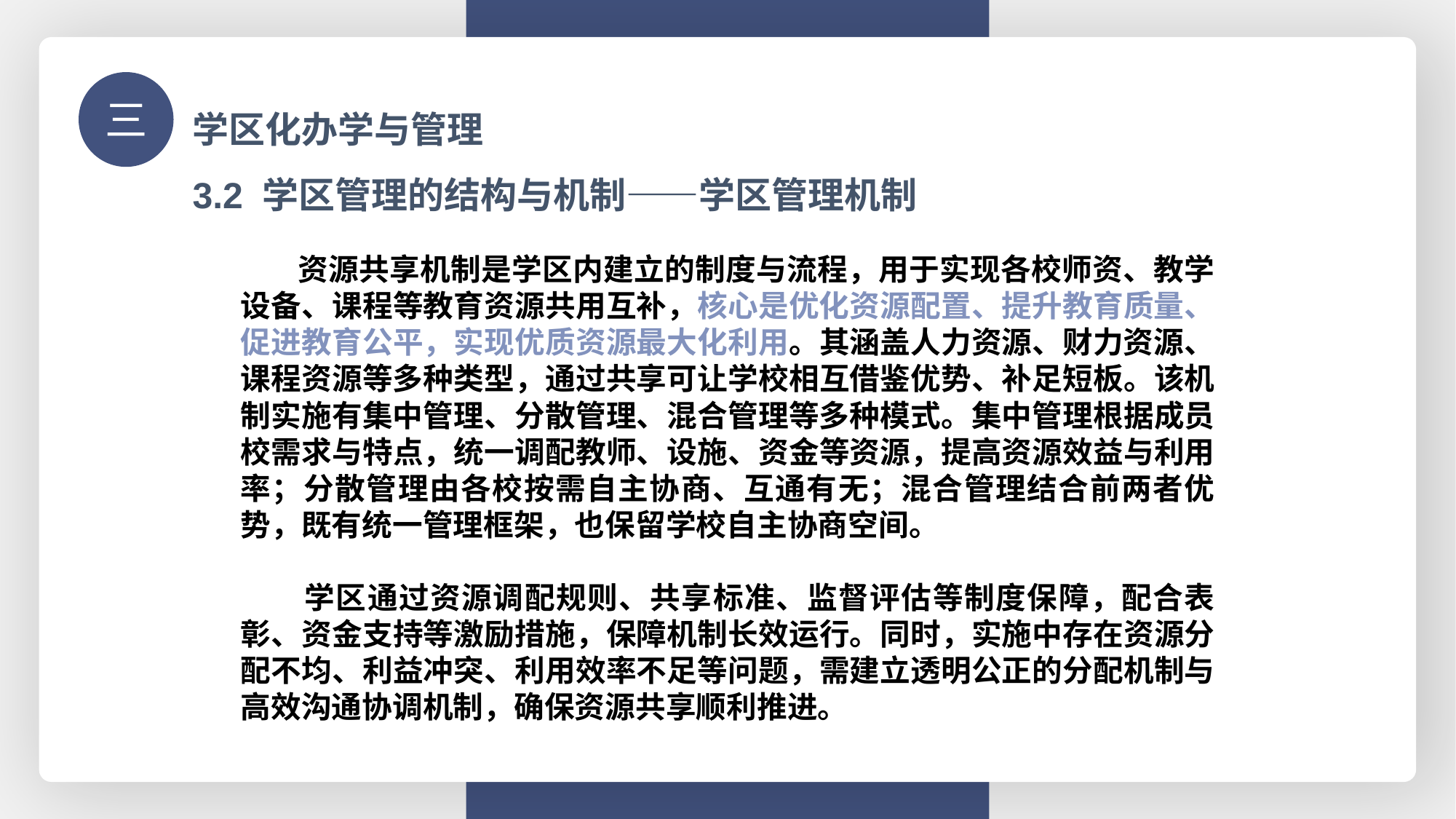

学区化办学与管理
三
3.2 学区管理的结构与机制——学区管理机制
       资源共享机制是学区内建立的制度与流程，用于实现各校师资、教学设备、课程等教育资源共用互补，核心是优化资源配置、提升教育质量、促进教育公平，实现优质资源最大化利用。其涵盖人力资源、财力资源、课程资源等多种类型，通过共享可让学校相互借鉴优势、补足短板。该机制实施有集中管理、分散管理、混合管理等多种模式。集中管理根据成员校需求与特点，统一调配教师、设施、资金等资源，提高资源效益与利用率；分散管理由各校按需自主协商、互通有无；混合管理结合前两者优势，既有统一管理框架，也保留学校自主协商空间。

       学区通过资源调配规则、共享标准、监督评估等制度保障，配合表彰、资金支持等激励措施，保障机制长效运行。同时，实施中存在资源分配不均、利益冲突、利用效率不足等问题，需建立透明公正的分配机制与高效沟通协调机制，确保资源共享顺利推进。